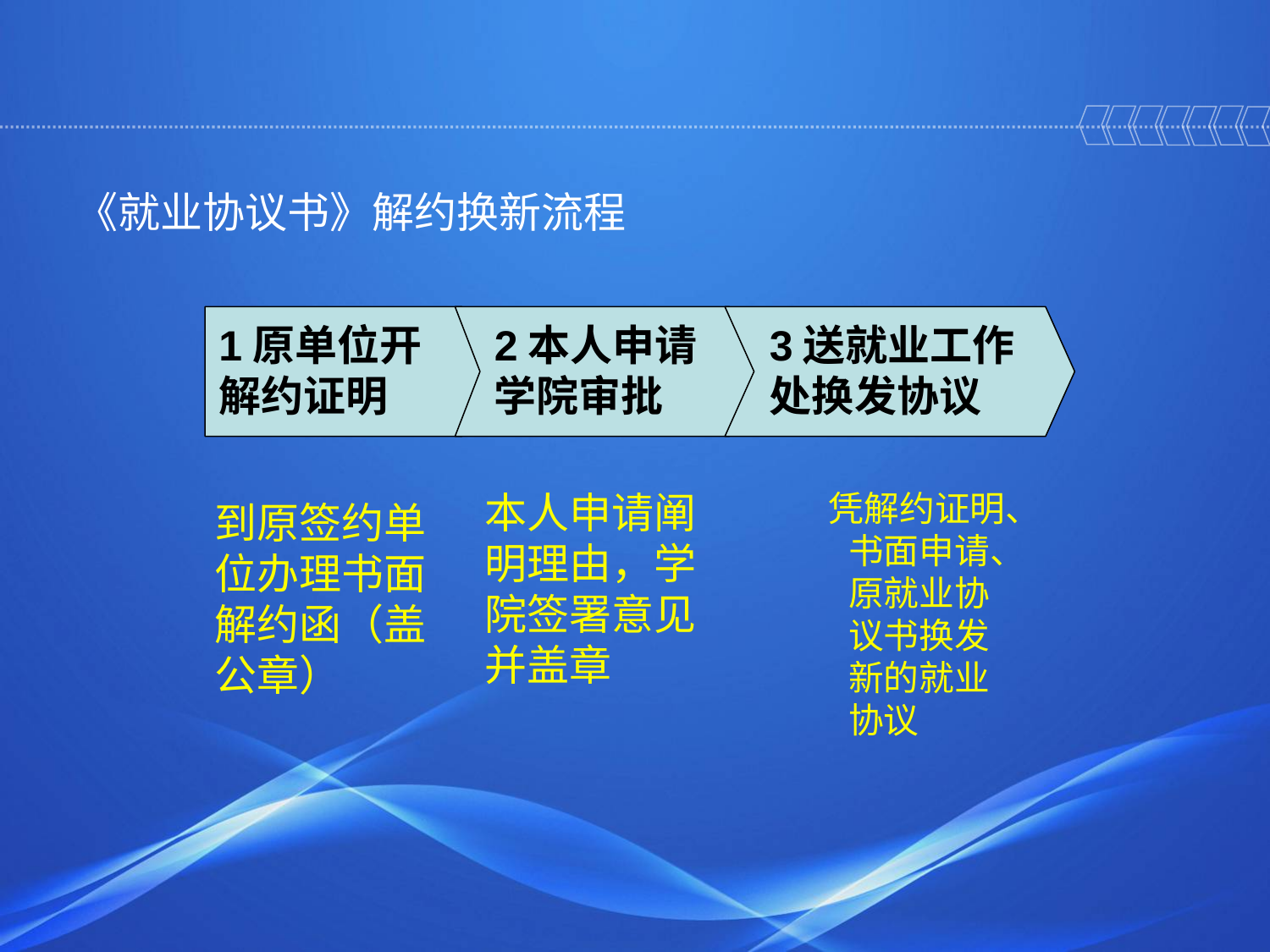

《就业协议书》解约换新流程

1原单位开解约证明

2本人申请学院审批

3送就业工作处换发协议
本人申请阐明理由，学院签署意见并盖章
凭解约证明、书面申请、原就业协议书换发新的就业协议
到原签约单位办理书面解约函（盖公章）